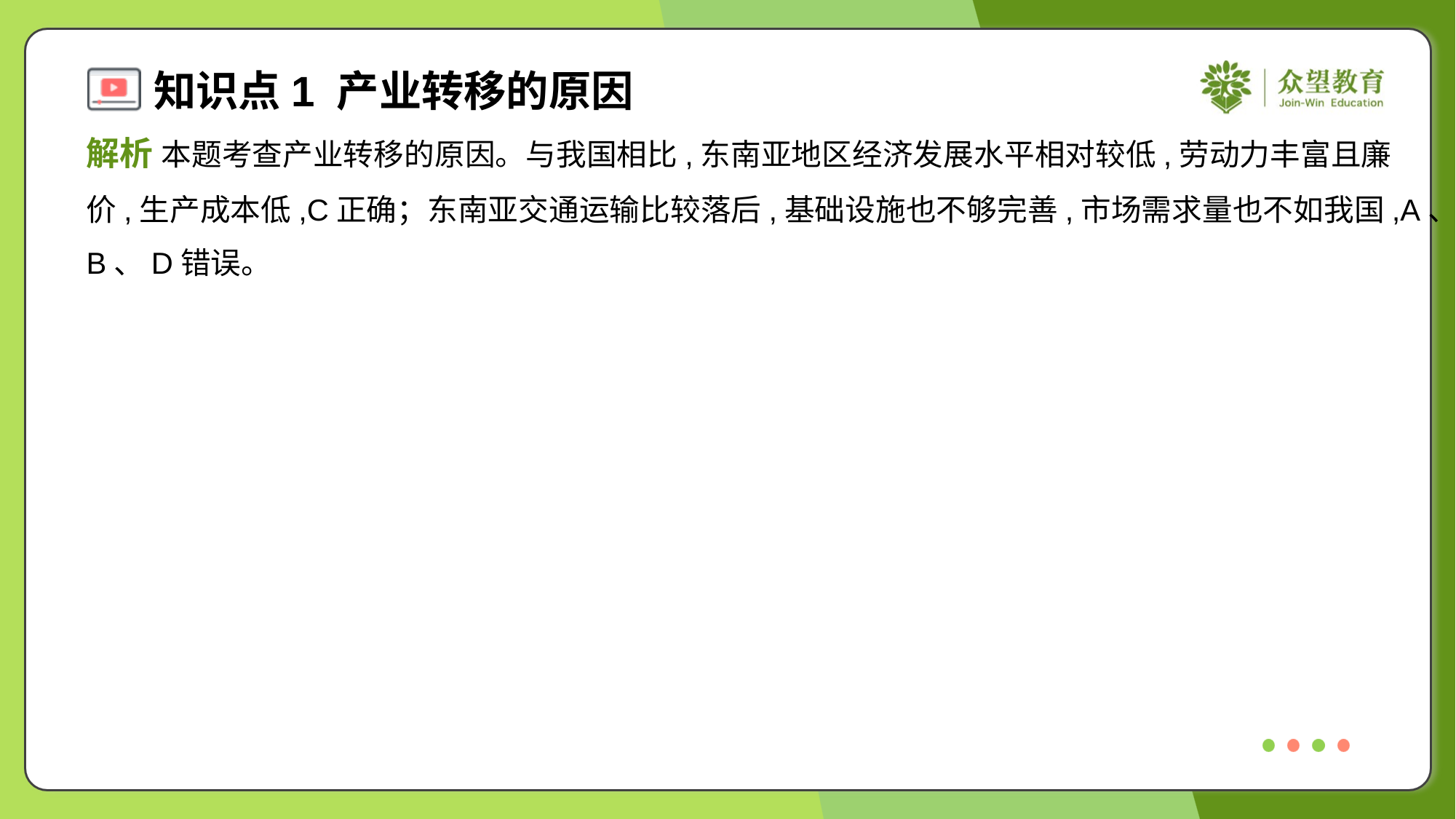

解析 本题考查产业转移的原因。与我国相比,东南亚地区经济发展水平相对较低,劳动力丰富且廉
价,生产成本低,C正确；东南亚交通运输比较落后,基础设施也不够完善,市场需求量也不如我国,A、
B、D错误。